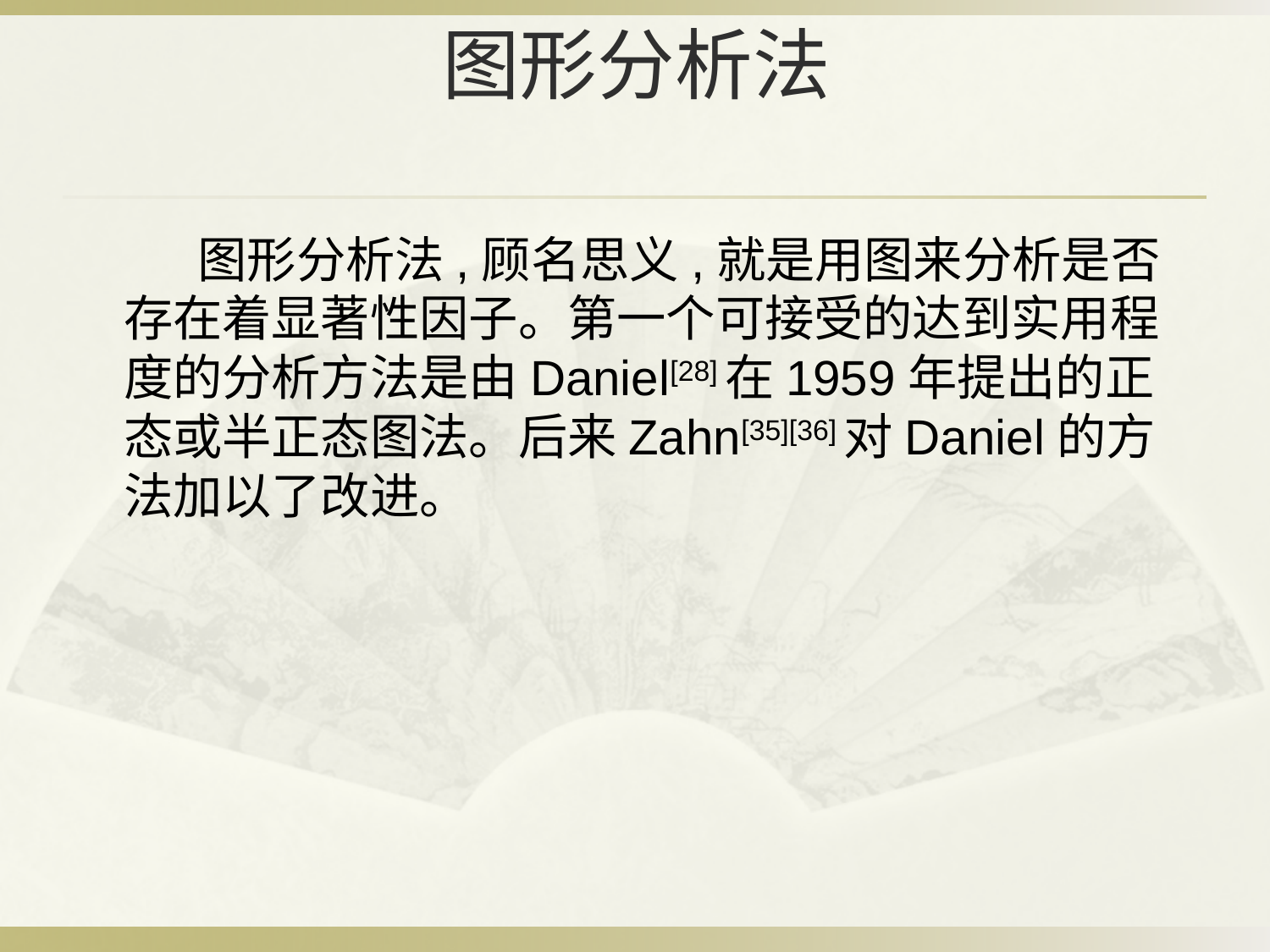

# 图形分析法
          图形分析法,顾名思义,就是用图来分析是否存在着显著性因子。第一个可接受的达到实用程度的分析方法是由Daniel[28]在1959年提出的正态或半正态图法。后来Zahn[35][36]对Daniel的方法加以了改进。